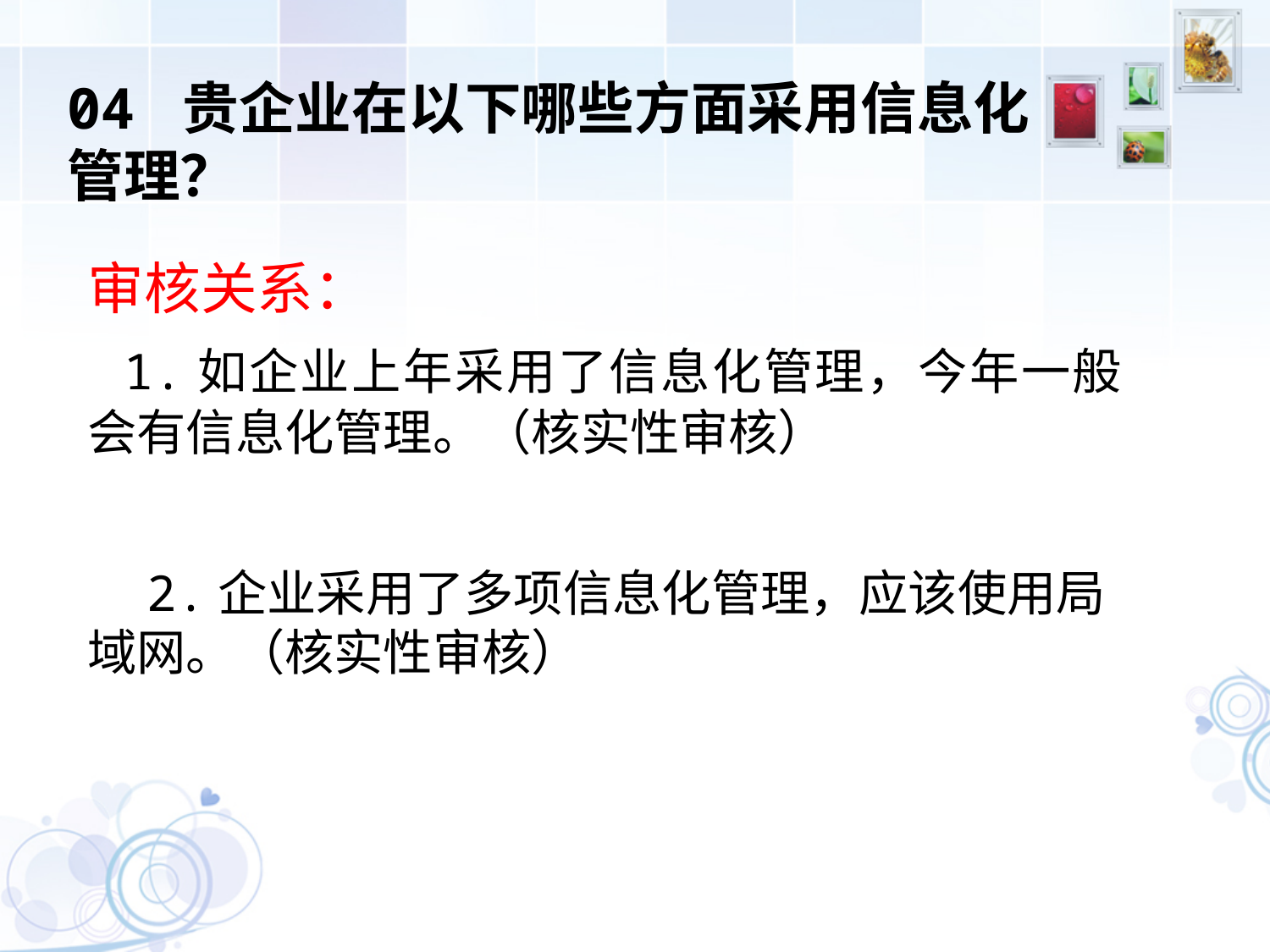

04 贵企业在以下哪些方面采用信息化
管理？
审核关系：
  1.如企业上年采用了信息化管理，今年一般会有信息化管理。（核实性审核）

  2.企业采用了多项信息化管理，应该使用局域网。（核实性审核）